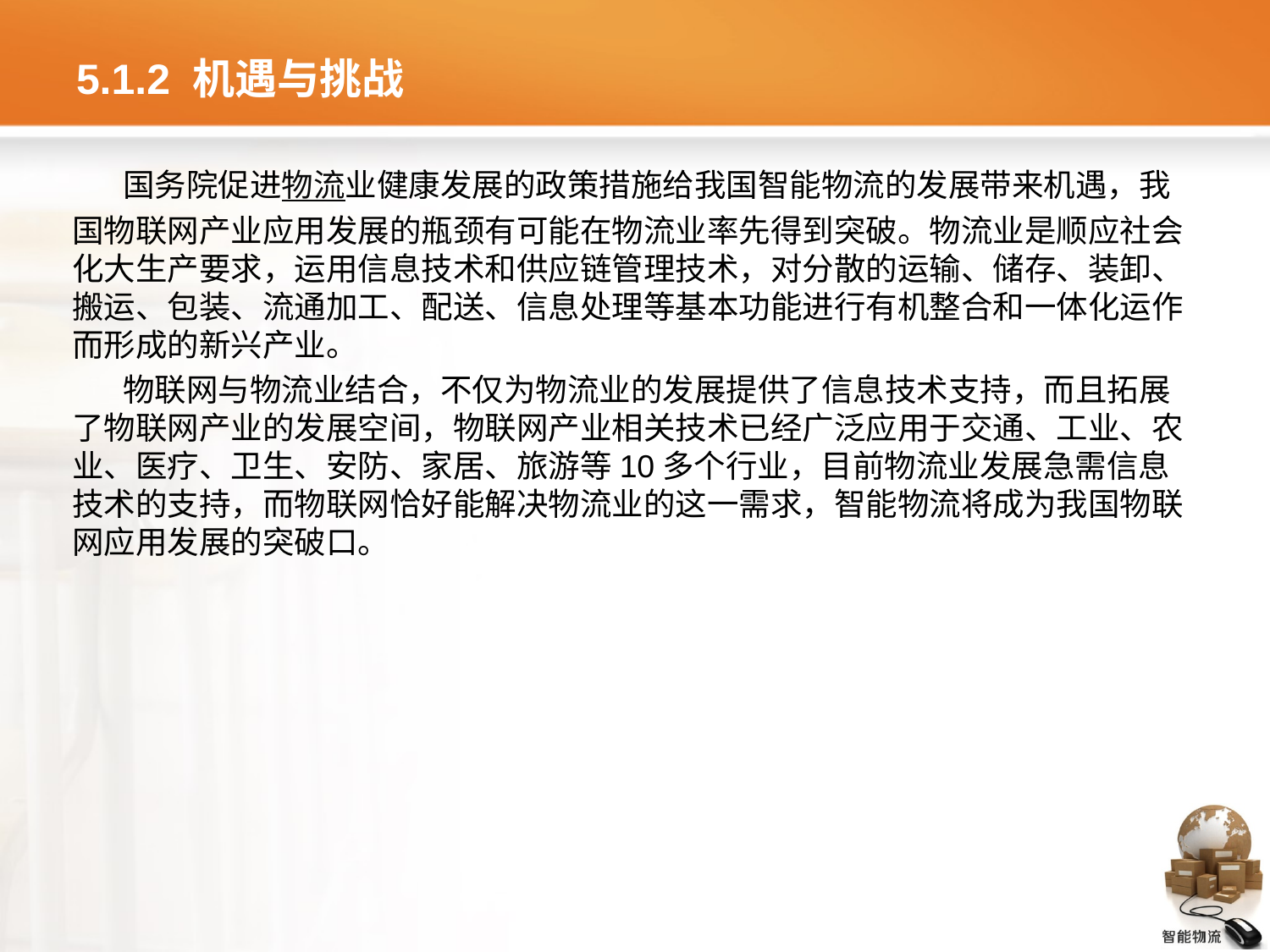

# 5.1.2 机遇与挑战
国务院促进物流业健康发展的政策措施给我国智能物流的发展带来机遇，我国物联网产业应用发展的瓶颈有可能在物流业率先得到突破。物流业是顺应社会化大生产要求，运用信息技术和供应链管理技术，对分散的运输、储存、装卸、搬运、包装、流通加工、配送、信息处理等基本功能进行有机整合和一体化运作而形成的新兴产业。
物联网与物流业结合，不仅为物流业的发展提供了信息技术支持，而且拓展了物联网产业的发展空间，物联网产业相关技术已经广泛应用于交通、工业、农业、医疗、卫生、安防、家居、旅游等10多个行业，目前物流业发展急需信息技术的支持，而物联网恰好能解决物流业的这一需求，智能物流将成为我国物联网应用发展的突破口。